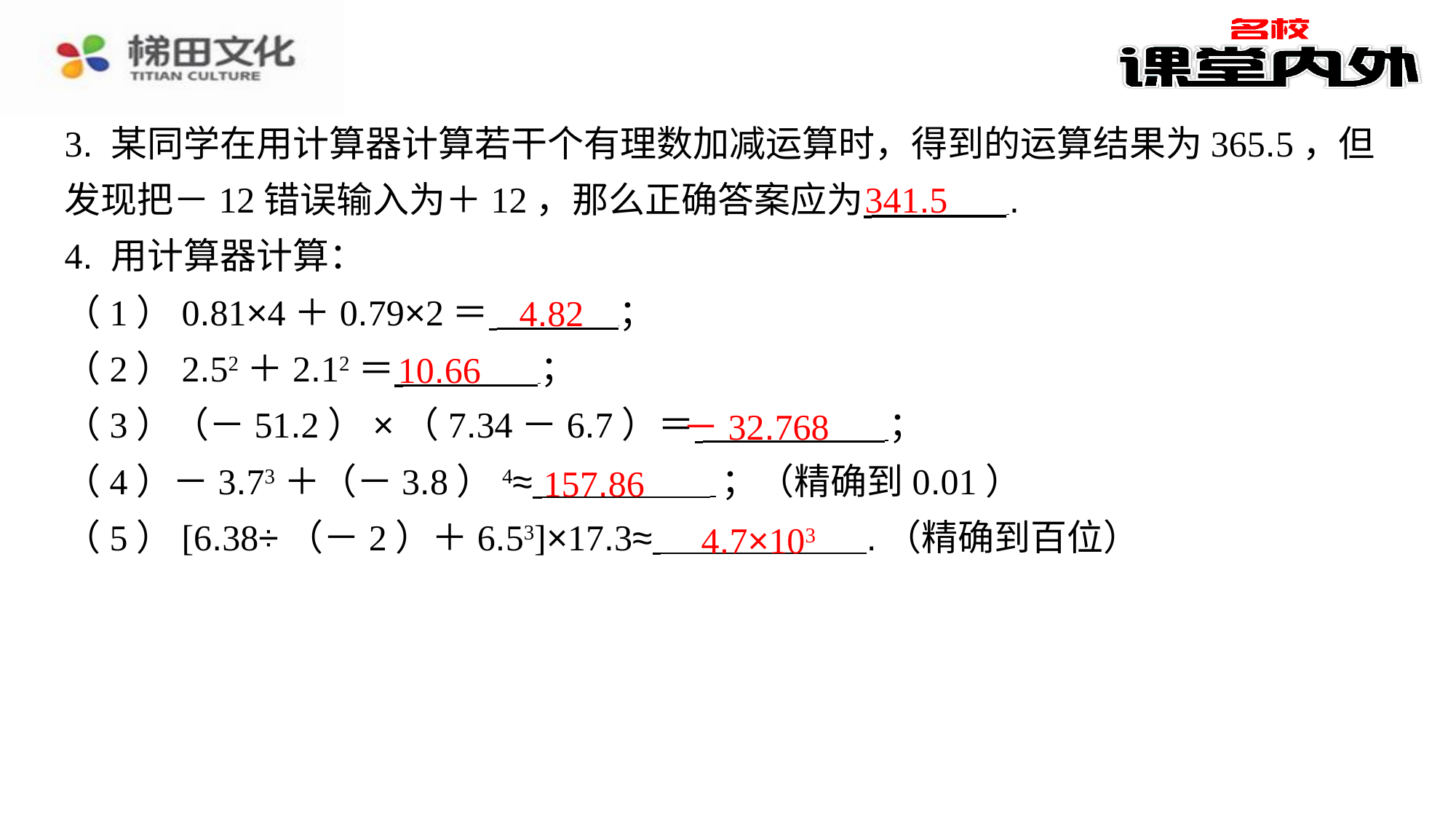

3. 某同学在用计算器计算若干个有理数加减运算时，得到的运算结果为365.5，但
发现把－12错误输入为＋12，那么正确答案应为                      ⁠.
4. 用计算器计算：
（1）0.81×4＋0.79×2＝                    ⁠；
（2）2.52＋2.12＝                      ⁠；
（3）（－51.2）×（7.34－6.7）＝                             ⁠；
（4）－3.73＋（－3.8）4≈                        ；（精确到0.01）
（5）[6.38÷（－2）＋6.53]×17.3≈                            .（精确到百位）
341.5
4.82
10.66
－32.768
157.86
4.7×103